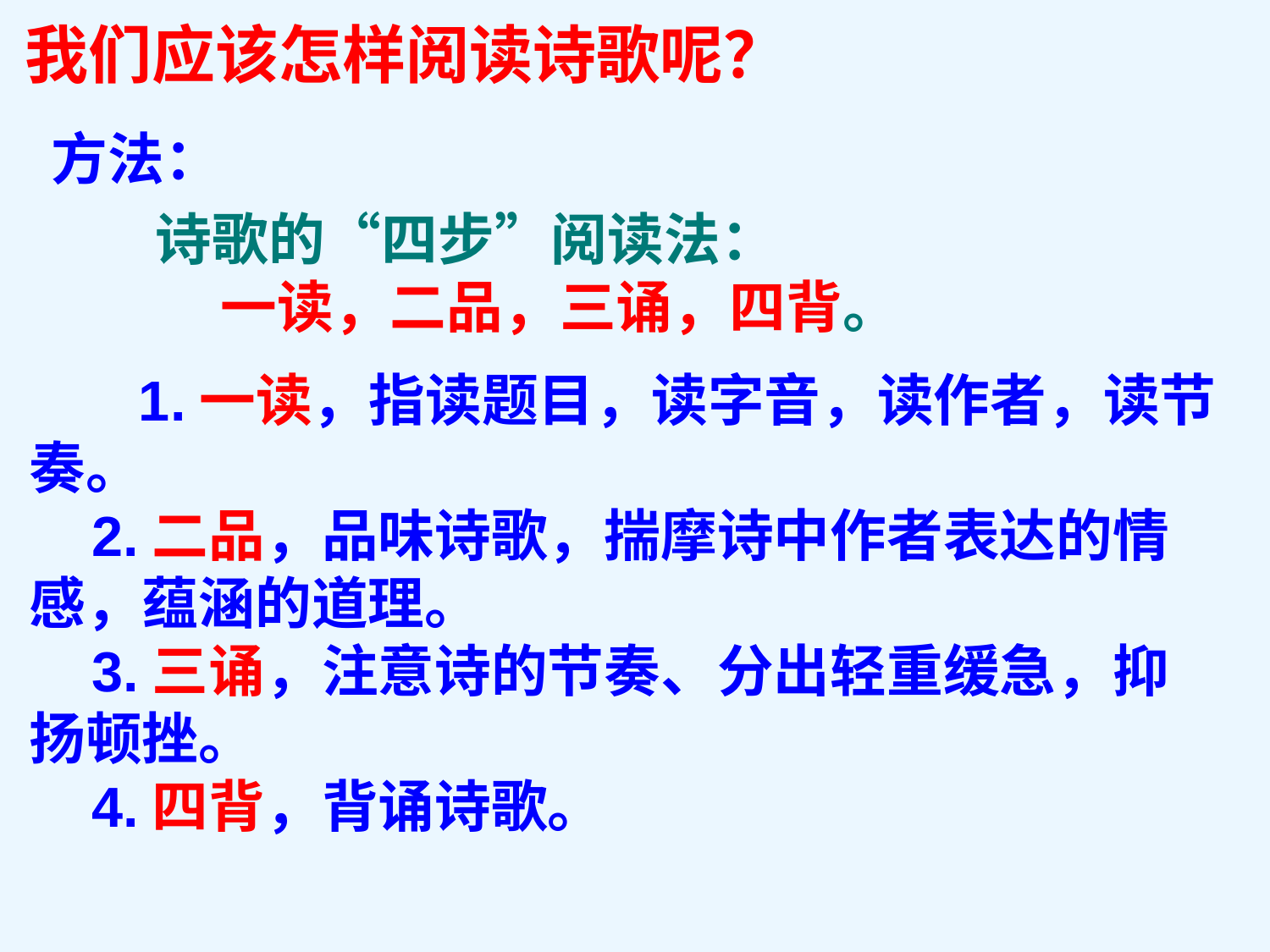

# 我们应该怎样阅读诗歌呢？
方法：
诗歌的“四步”阅读法：
    一读，二品，三诵，四背。
       1.一读，指读题目，读字音，读作者，读节
奏。
    2.二品，品味诗歌，揣摩诗中作者表达的情
感，蕴涵的道理。
    3.三诵，注意诗的节奏、分出轻重缓急，抑
扬顿挫。
    4.四背，背诵诗歌。